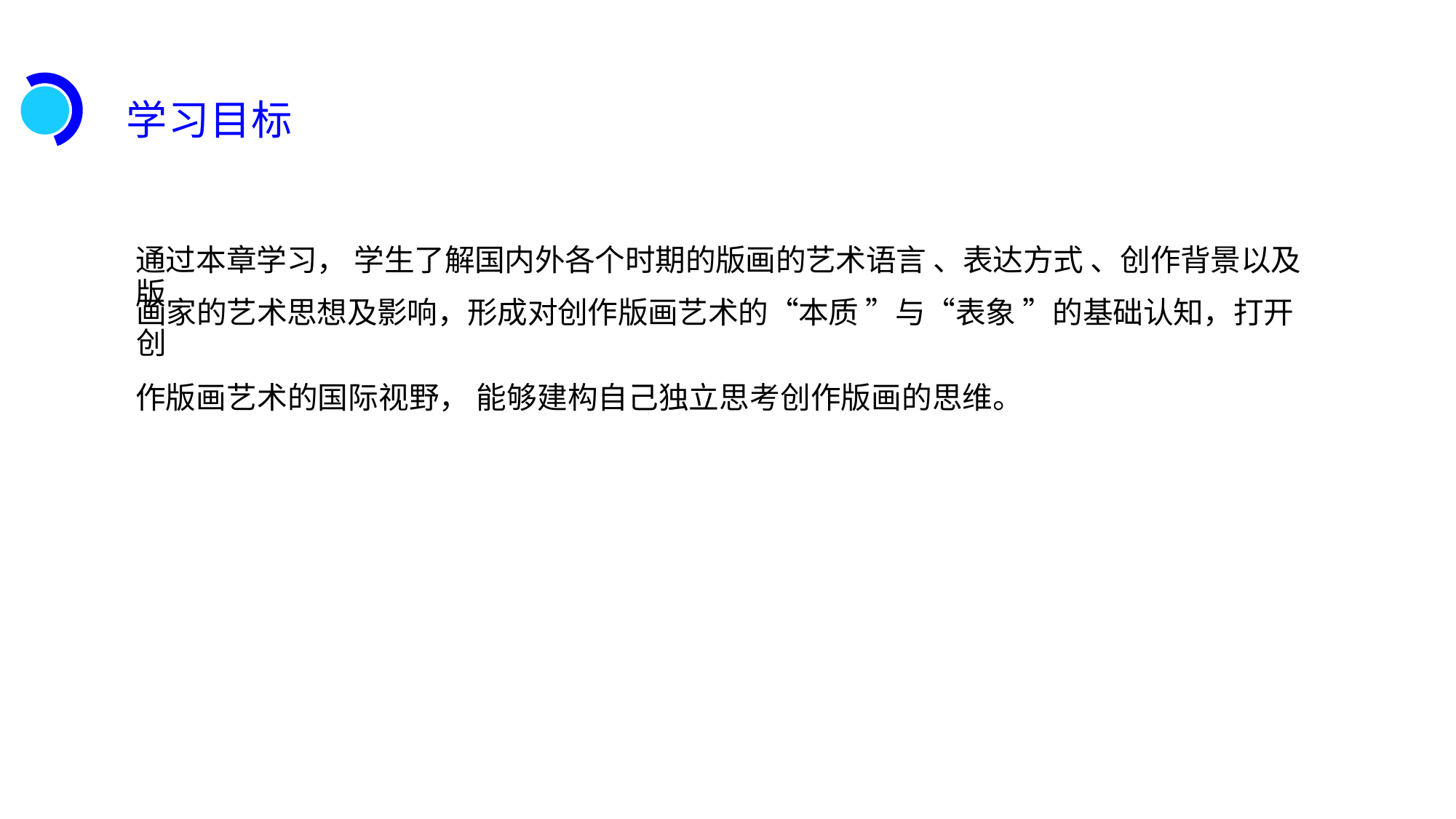

学习目标

通过本章学习， 学生了解国内外各个时期的版画的艺术语言 、表达方式 、创作背景以及版

画家的艺术思想及影响，形成对创作版画艺术的“本质 ”与“表象 ”的基础认知，打开创
作版画艺术的国际视野， 能够建构自己独立思考创作版画的思维。